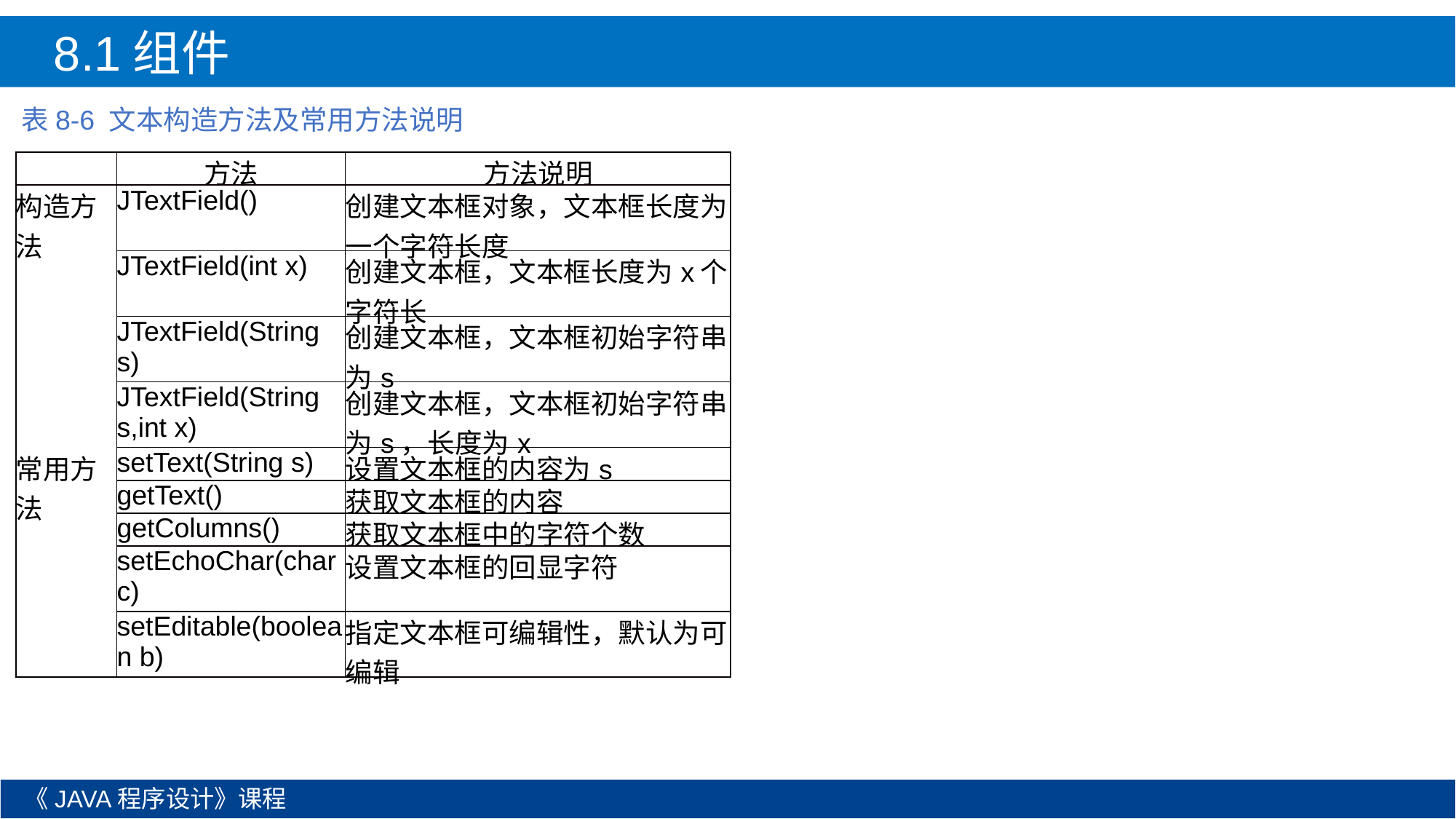

8.1组件

表8-6 文本构造方法及常用方法说明

|  | 方法 | 方法说明 |
| --- | --- | --- |
| 构造方法 | JTextField() | 创建文本框对象，文本框长度为一个字符长度 |
|  | JTextField(int x) | 创建文本框，文本框长度为x个字符长 |
|  | JTextField(String s) | 创建文本框，文本框初始字符串为s |
|  | JTextField(String s,int x) | 创建文本框，文本框初始字符串为s，长度为x |
| 常用方法 | setText(String s) | 设置文本框的内容为s |
|  | getText() | 获取文本框的内容 |
|  | getColumns() | 获取文本框中的字符个数 |
|  | setEchoChar(char c) | 设置文本框的回显字符 |
|  | setEditable(boolean b) | 指定文本框可编辑性，默认为可编辑 |
《JAVA程序设计》课程